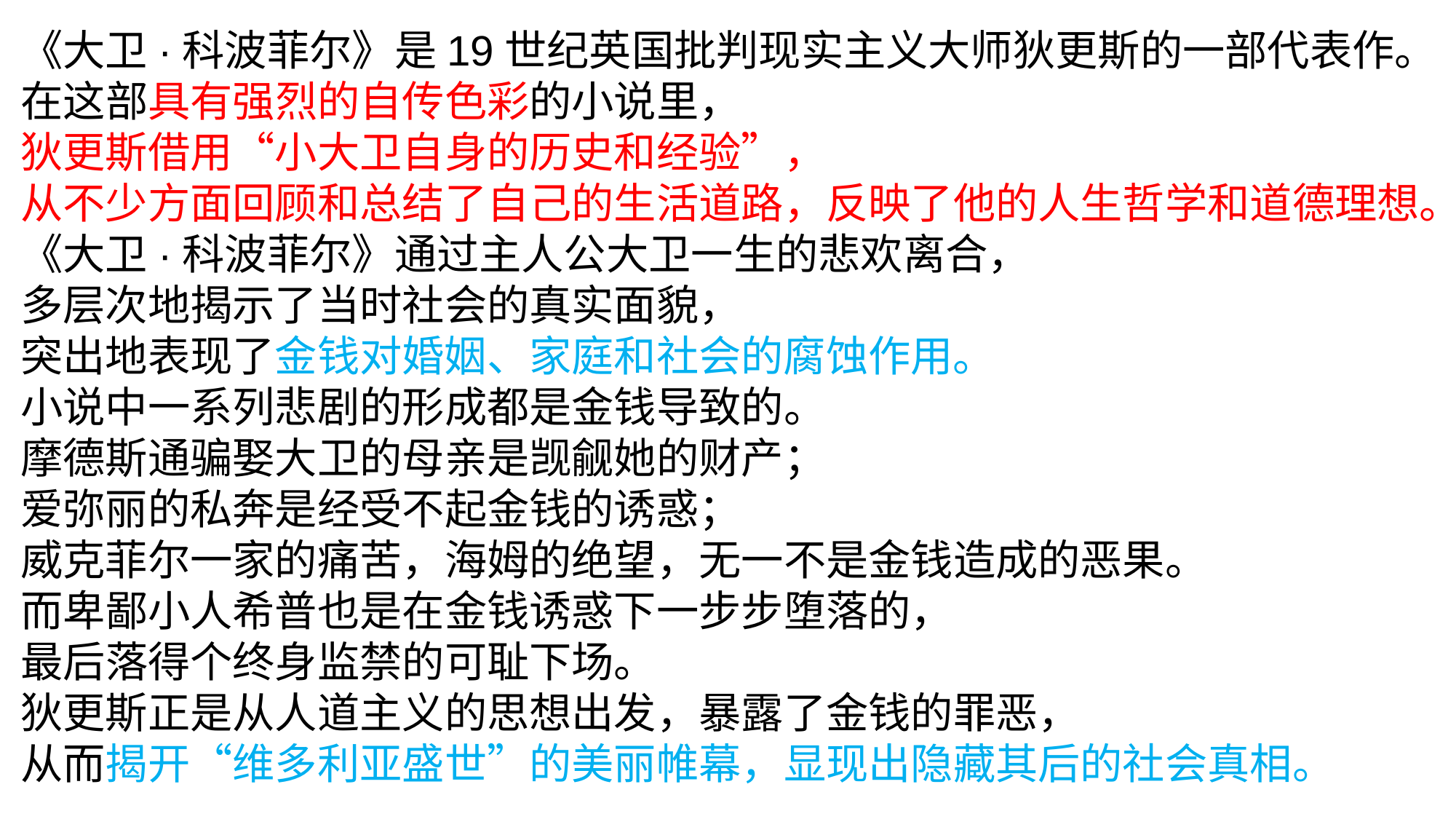

《大卫·科波菲尔》是19世纪英国批判现实主义大师狄更斯的一部代表作。在这部具有强烈的自传色彩的小说里，
狄更斯借用“小大卫自身的历史和经验”，
从不少方面回顾和总结了自己的生活道路，反映了他的人生哲学和道德理想。
《大卫·科波菲尔》通过主人公大卫一生的悲欢离合，
多层次地揭示了当时社会的真实面貌，
突出地表现了金钱对婚姻、家庭和社会的腐蚀作用。
小说中一系列悲剧的形成都是金钱导致的。
摩德斯通骗娶大卫的母亲是觊觎她的财产；
爱弥丽的私奔是经受不起金钱的诱惑；
威克菲尔一家的痛苦，海姆的绝望，无一不是金钱造成的恶果。
而卑鄙小人希普也是在金钱诱惑下一步步堕落的，
最后落得个终身监禁的可耻下场。
狄更斯正是从人道主义的思想出发，暴露了金钱的罪恶，
从而揭开“维多利亚盛世”的美丽帷幕，显现出隐藏其后的社会真相。